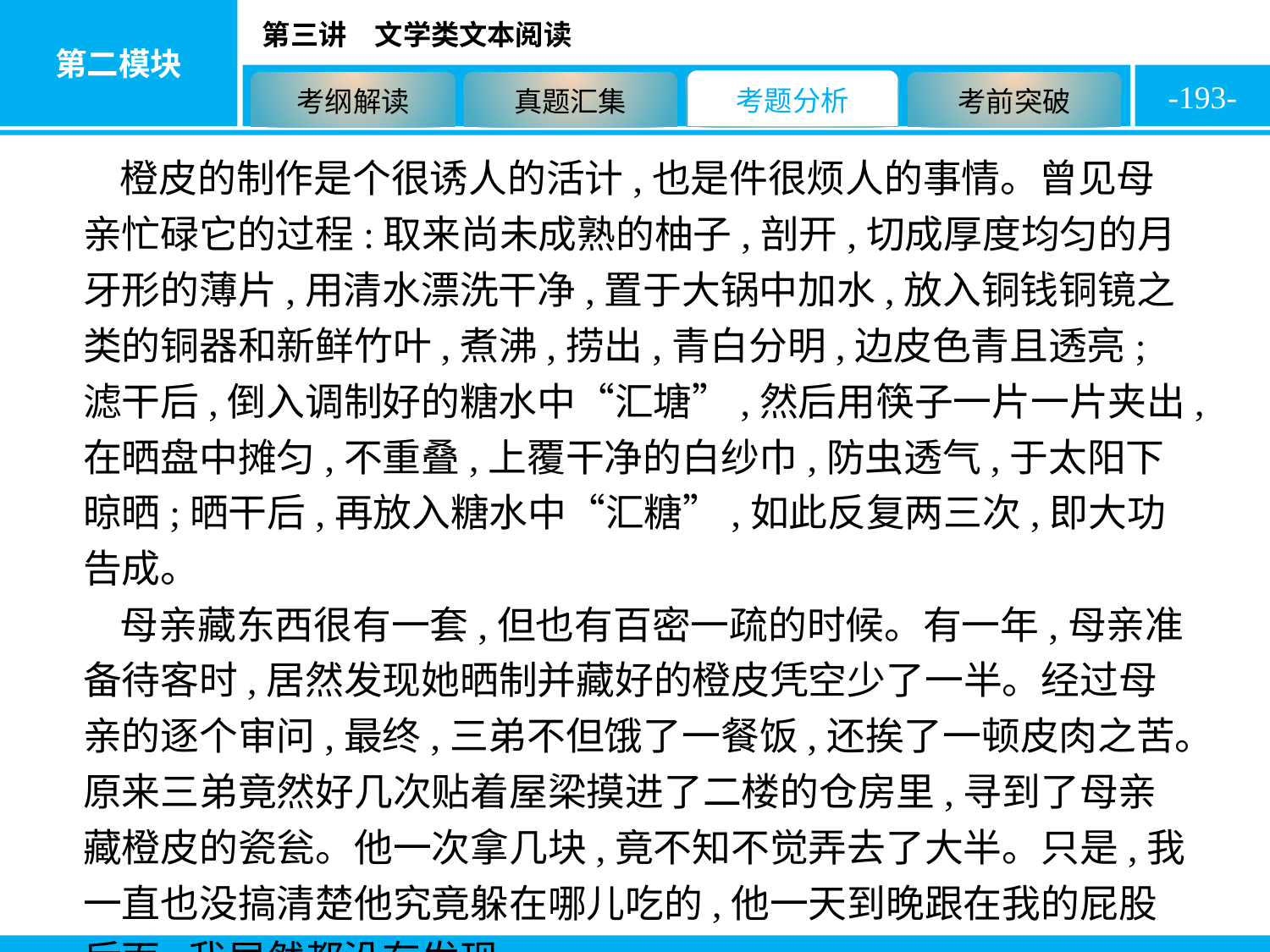

-193-
橙皮的制作是个很诱人的活计,也是件很烦人的事情。曾见母亲忙碌它的过程:取来尚未成熟的柚子,剖开,切成厚度均匀的月牙形的薄片,用清水漂洗干净,置于大锅中加水,放入铜钱铜镜之类的铜器和新鲜竹叶,煮沸,捞出,青白分明,边皮色青且透亮;滤干后,倒入调制好的糖水中“汇塘”,然后用筷子一片一片夹出,在晒盘中摊匀,不重叠,上覆干净的白纱巾,防虫透气,于太阳下晾晒;晒干后,再放入糖水中“汇糖”,如此反复两三次,即大功告成。
母亲藏东西很有一套,但也有百密一疏的时候。有一年,母亲准备待客时,居然发现她晒制并藏好的橙皮凭空少了一半。经过母亲的逐个审问,最终,三弟不但饿了一餐饭,还挨了一顿皮肉之苦。原来三弟竟然好几次贴着屋梁摸进了二楼的仓房里,寻到了母亲藏橙皮的瓷瓮。他一次拿几块,竟不知不觉弄去了大半。只是,我一直也没搞清楚他究竟躲在哪儿吃的,他一天到晚跟在我的屁股后面,我居然都没有发现。